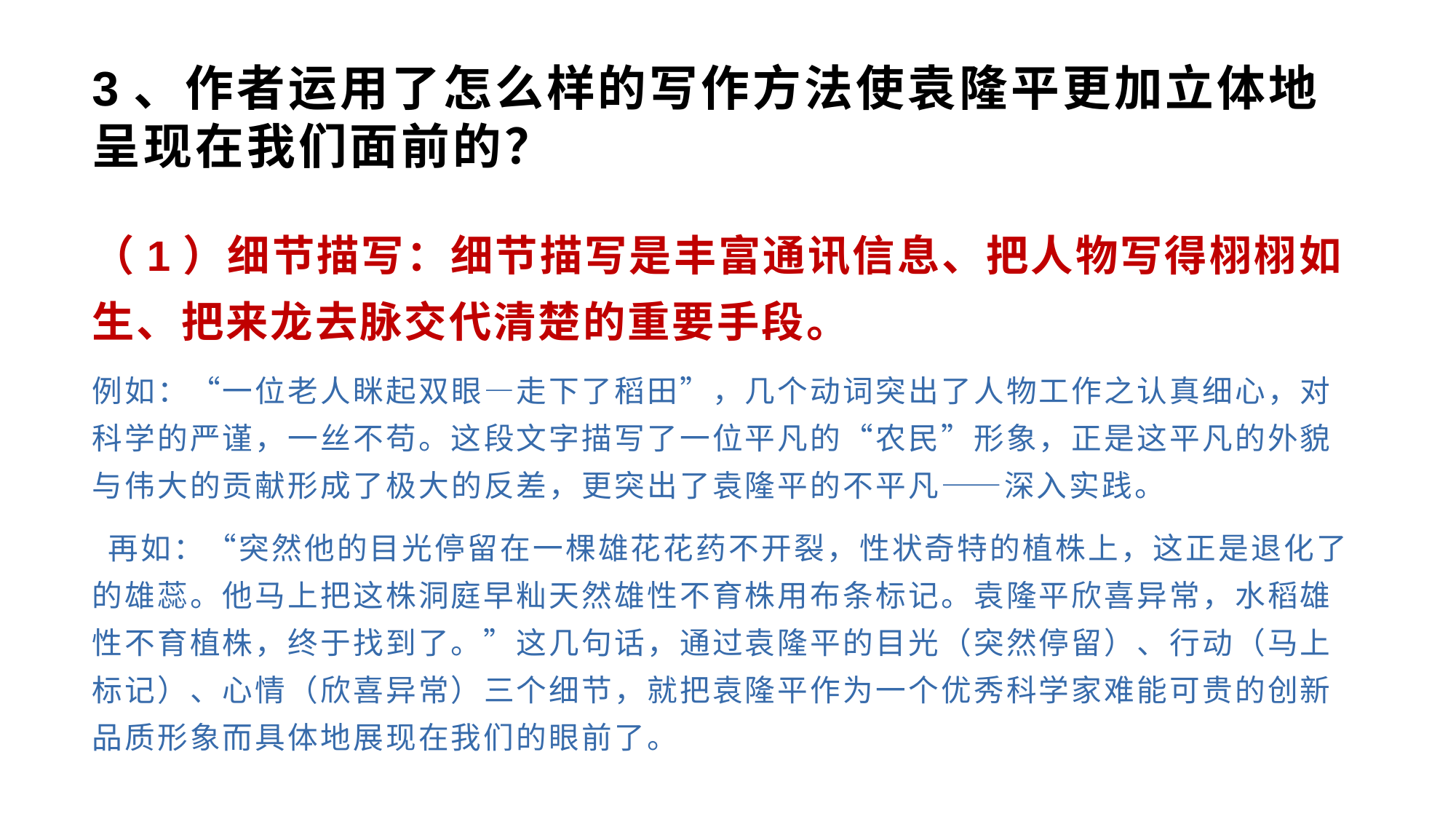

# 3、作者运用了怎么样的写作方法使袁隆平更加立体地呈现在我们面前的？
（1）细节描写：细节描写是丰富通讯信息、把人物写得栩栩如生、把来龙去脉交代清楚的重要手段。
例如：“一位老人眯起双眼—走下了稻田”，几个动词突出了人物工作之认真细心，对科学的严谨，一丝不苟。这段文字描写了一位平凡的“农民”形象，正是这平凡的外貌与伟大的贡献形成了极大的反差，更突出了袁隆平的不平凡——深入实践。
 再如：“突然他的目光停留在一棵雄花花药不开裂，性状奇特的植株上，这正是退化了的雄蕊。他马上把这株洞庭早籼天然雄性不育株用布条标记。袁隆平欣喜异常，水稻雄性不育植株，终于找到了。”这几句话，通过袁隆平的目光（突然停留）、行动（马上标记）、心情（欣喜异常）三个细节，就把袁隆平作为一个优秀科学家难能可贵的创新品质形象而具体地展现在我们的眼前了。